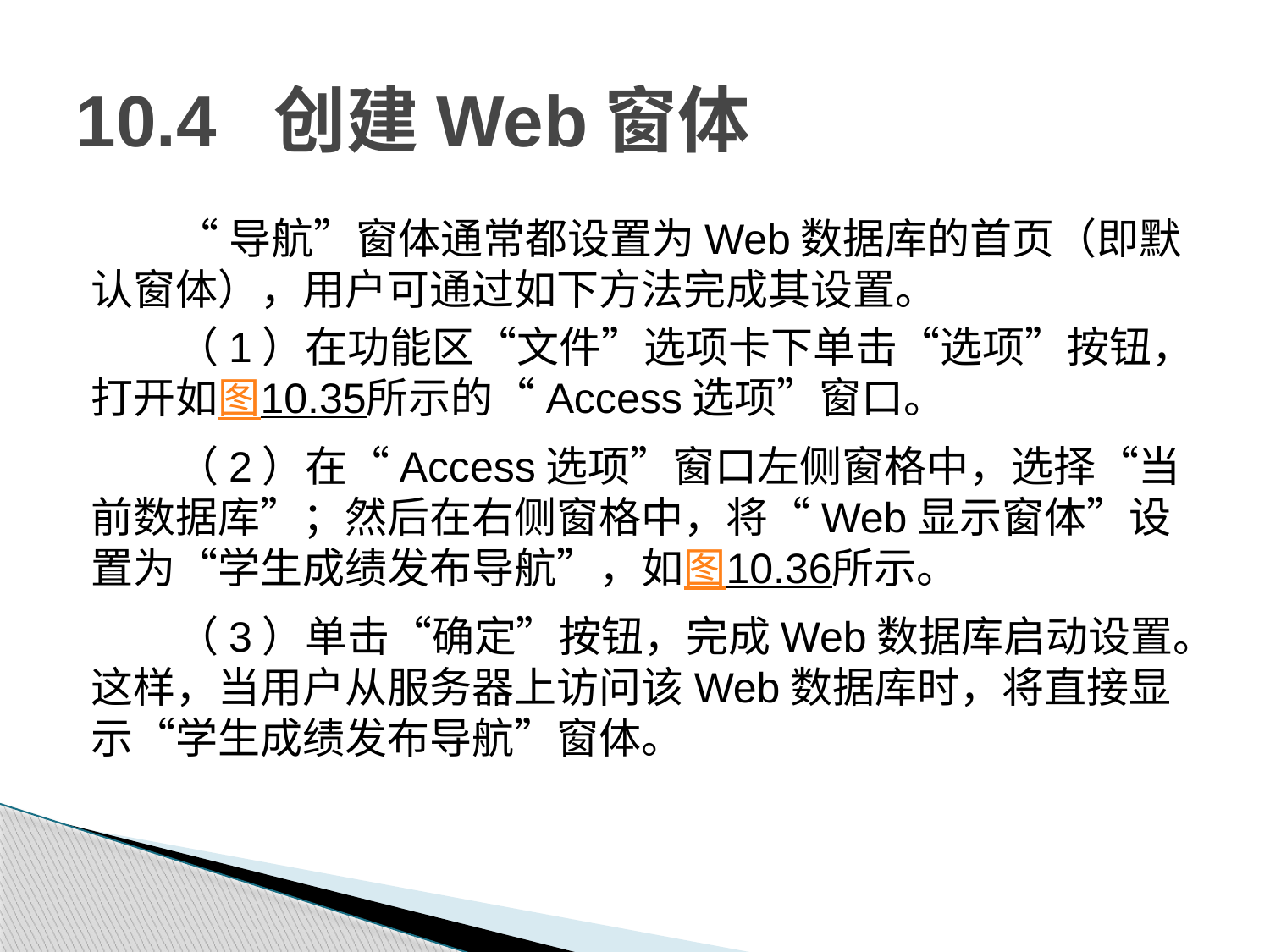

# 10.4  创建Web窗体
“导航”窗体通常都设置为Web数据库的首页（即默认窗体），用户可通过如下方法完成其设置。
（1）在功能区“文件”选项卡下单击“选项”按钮，打开如图10.35所示的“Access选项”窗口。
（2）在“Access选项”窗口左侧窗格中，选择“当前数据库”；然后在右侧窗格中，将“Web显示窗体”设置为“学生成绩发布导航”，如图10.36所示。
（3）单击“确定”按钮，完成Web数据库启动设置。这样，当用户从服务器上访问该Web数据库时，将直接显示“学生成绩发布导航”窗体。